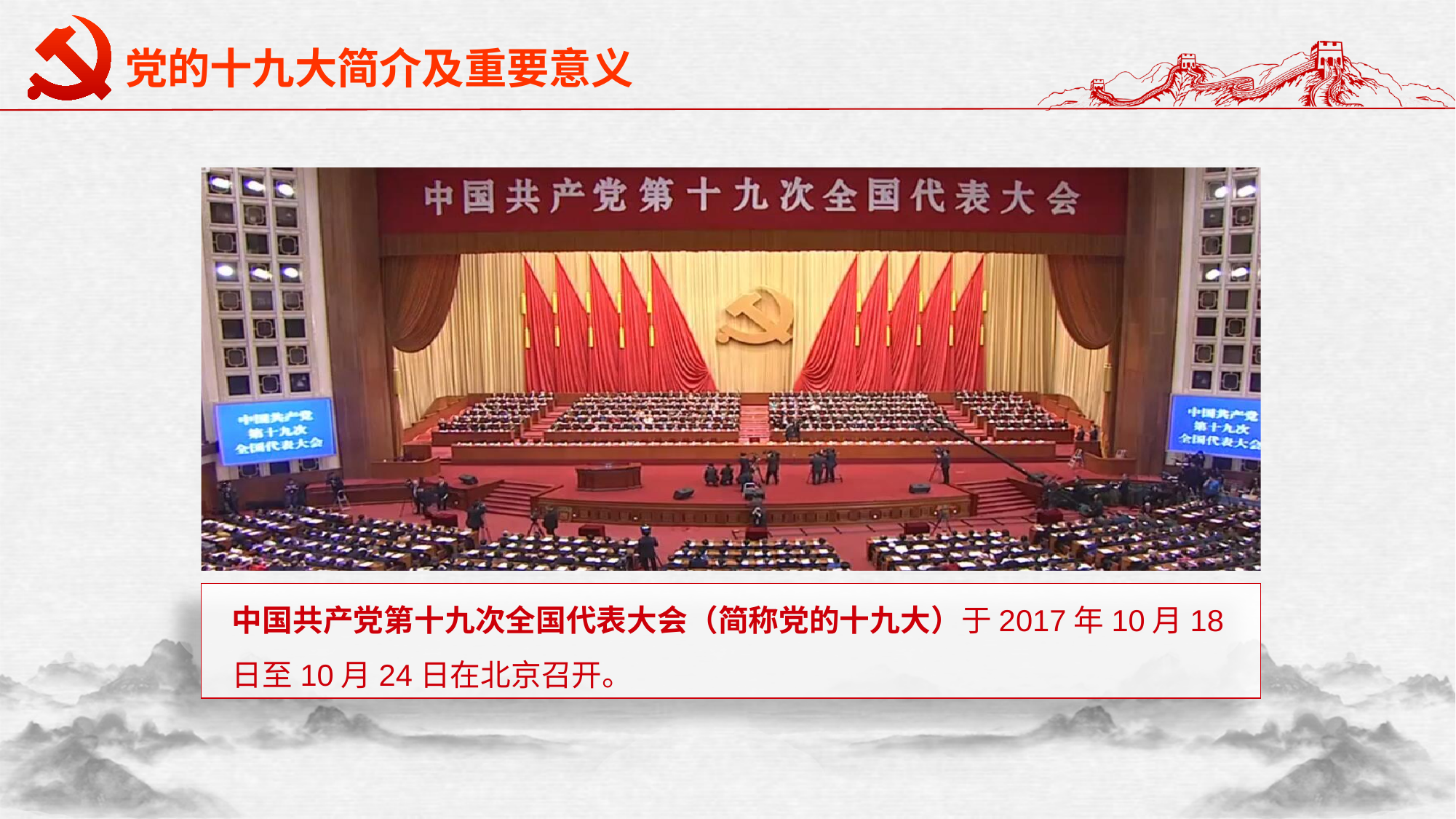

延迟符可删除
# 党的十九大简介及重要意义

中国共产党第十九次全国代表大会（简称党的十九大）于2017年10月18日至10月24日在北京召开。